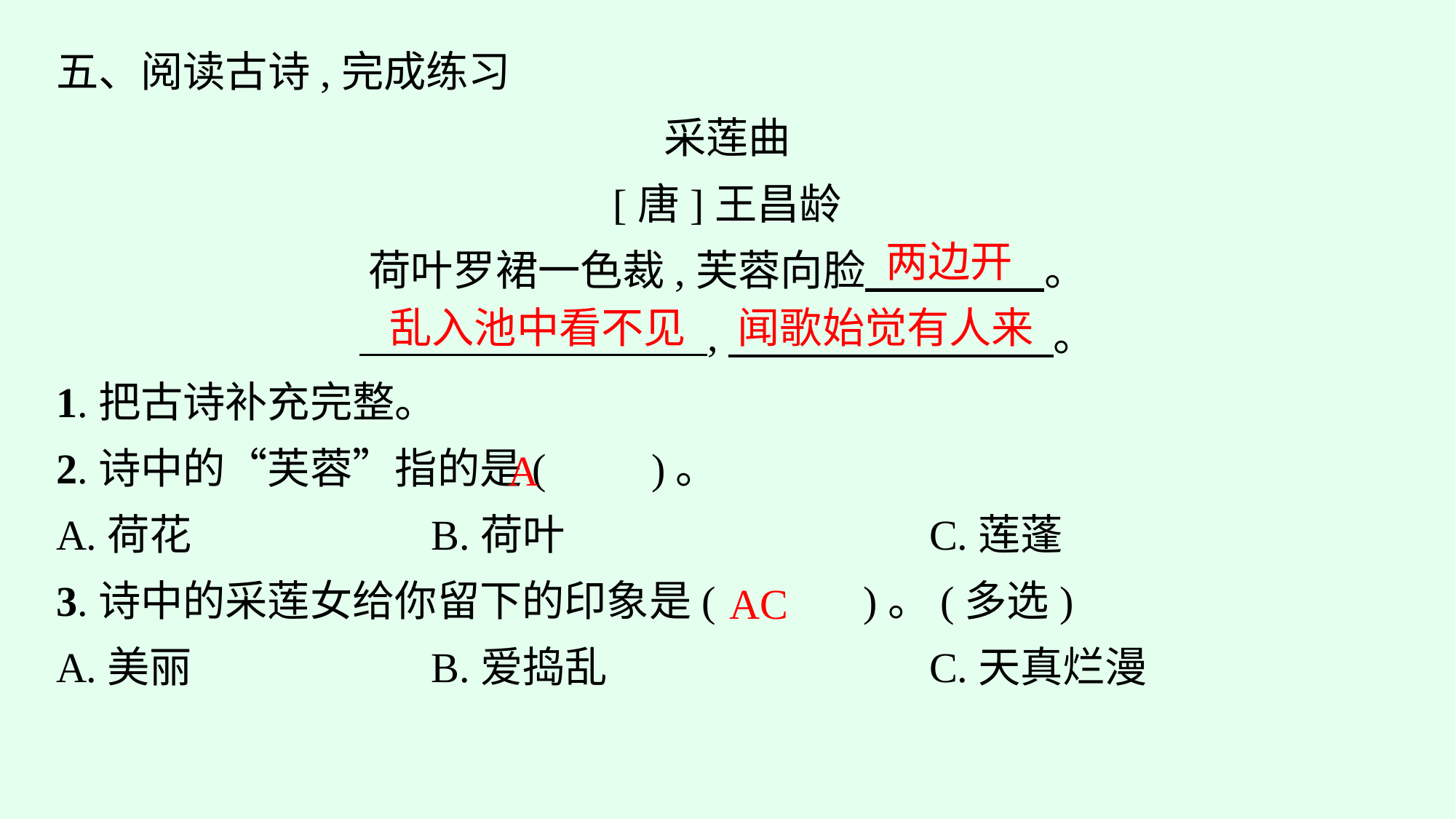

五、阅读古诗,完成练习
采莲曲
[唐]王昌龄
荷叶罗裙一色裁,芙蓉向脸　　 　　。
                                 ,　　　   　　　　。
1.把古诗补充完整。
2.诗中的“芙蓉”指的是(　　)。
A.荷花			B.荷叶				C.莲蓬
3.诗中的采莲女给你留下的印象是(　　　)。(多选)
A.美丽			B.爱捣乱			C.天真烂漫
两边开
乱入池中看不见
闻歌始觉有人来
A
AC